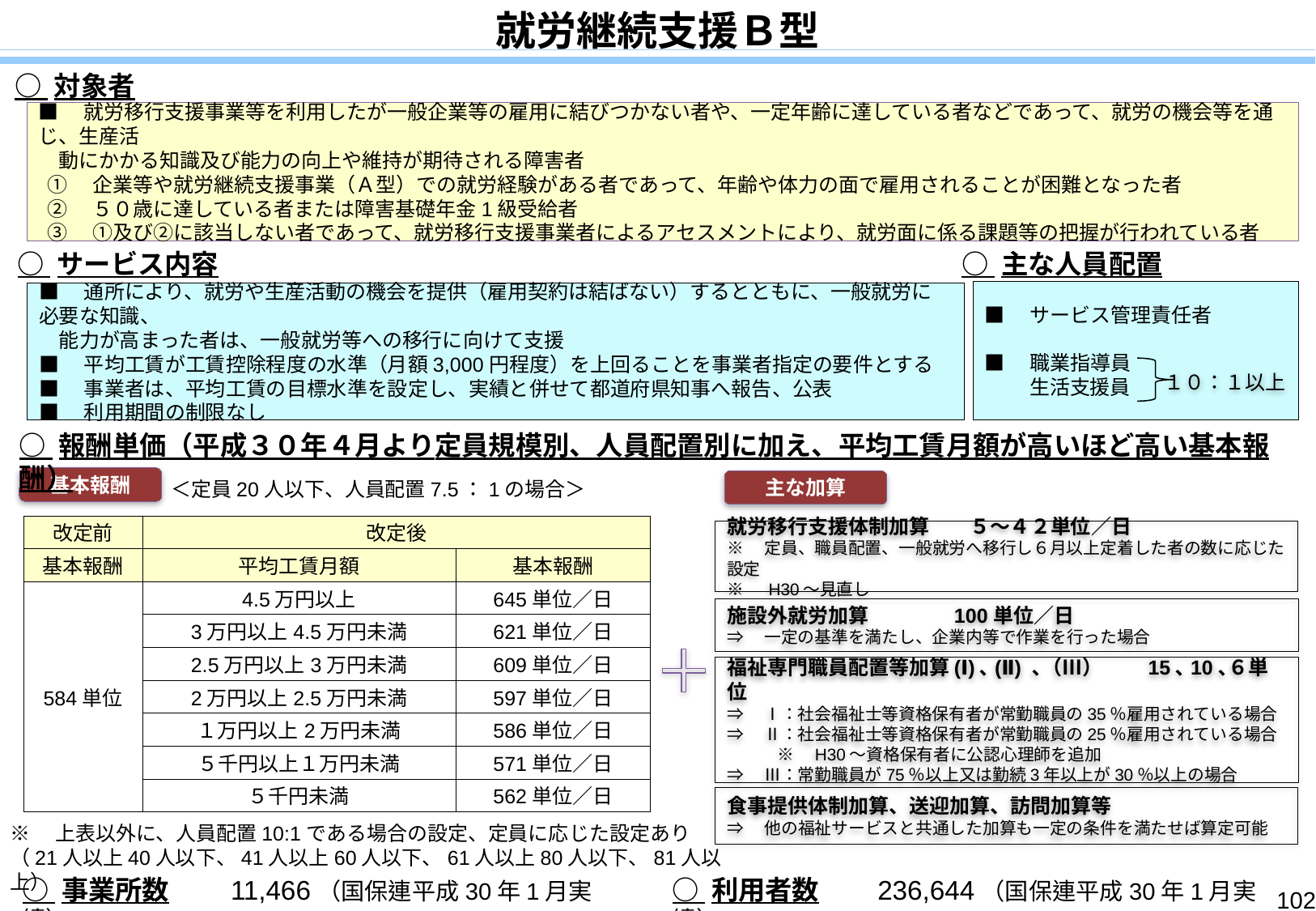

就労継続支援Ｂ型
○ 対象者
■　就労移行支援事業等を利用したが一般企業等の雇用に結びつかない者や、一定年齢に達している者などであって、就労の機会等を通じ、生産活
　動にかかる知識及び能力の向上や維持が期待される障害者
  ①　企業等や就労継続支援事業（Ａ型）での就労経験がある者であって、年齢や体力の面で雇用されることが困難となった者
  ②　５０歳に達している者または障害基礎年金1級受給者
  ③　①及び②に該当しない者であって、就労移行支援事業者によるアセスメントにより、就労面に係る課題等の把握が行われている者
○ サービス内容
○ 主な人員配置
■　サービス管理責任者

■　職業指導員
　　 生活支援員
■　通所により、就労や生産活動の機会を提供（雇用契約は結ばない）するとともに、一般就労に必要な知識、
　能力が高まった者は、一般就労等への移行に向けて支援
■　平均工賃が工賃控除程度の水準（月額3,000円程度）を上回ることを事業者指定の要件とする
■　事業者は、平均工賃の目標水準を設定し、実績と併せて都道府県知事へ報告、公表
■　利用期間の制限なし

１０：１以上
○ 報酬単価（平成３０年４月より定員規模別、人員配置別に加え、平均工賃月額が高いほど高い基本報酬）
基本報酬
＜定員20人以下、人員配置7.5：1の場合＞
主な加算
| 改定前 | 改定後 |  |
| --- | --- | --- |
| 基本報酬 | 平均工賃月額 | 基本報酬 |
| 584単位 | 4.5万円以上 | 645単位／日 |
|  | 3万円以上4.5万円未満 | 621単位／日 |
|  | 2.5万円以上3万円未満 | 609単位／日 |
|  | 2万円以上2.5万円未満 | 597単位／日 |
|  | １万円以上2万円未満 | 586単位／日 |
|  | ５千円以上１万円未満 | 571単位／日 |
|  | ５千円未満 | 562単位／日 |
就労移行支援体制加算　　５～４２単位／日
※　定員、職員配置、一般就労へ移行し６月以上定着した者の数に応じた設定
※　H30～見直し
施設外就労加算　　　　100単位／日
⇒　一定の基準を満たし、企業内等で作業を行った場合

福祉専門職員配置等加算(Ⅰ)､(Ⅱ) ､（Ⅲ）　　15､10､６単位
⇒　Ⅰ：社会福祉士等資格保有者が常勤職員の35％雇用されている場合
⇒　Ⅱ：社会福祉士等資格保有者が常勤職員の25％雇用されている場合
　　　※　H30～資格保有者に公認心理師を追加
⇒　Ⅲ：常勤職員が75％以上又は勤続3年以上が30％以上の場合
食事提供体制加算、送迎加算、訪問加算等
⇒　他の福祉サービスと共通した加算も一定の条件を満たせば算定可能
※　上表以外に、人員配置10:1である場合の設定、定員に応じた設定あり
（21人以上40人以下、41人以上60人以下、61人以上80人以下、81人以上）
○ 事業所数　　 11,466（国保連平成30年1月実績）
○ 利用者数　　 236,644（国保連平成30年1月実績）
102